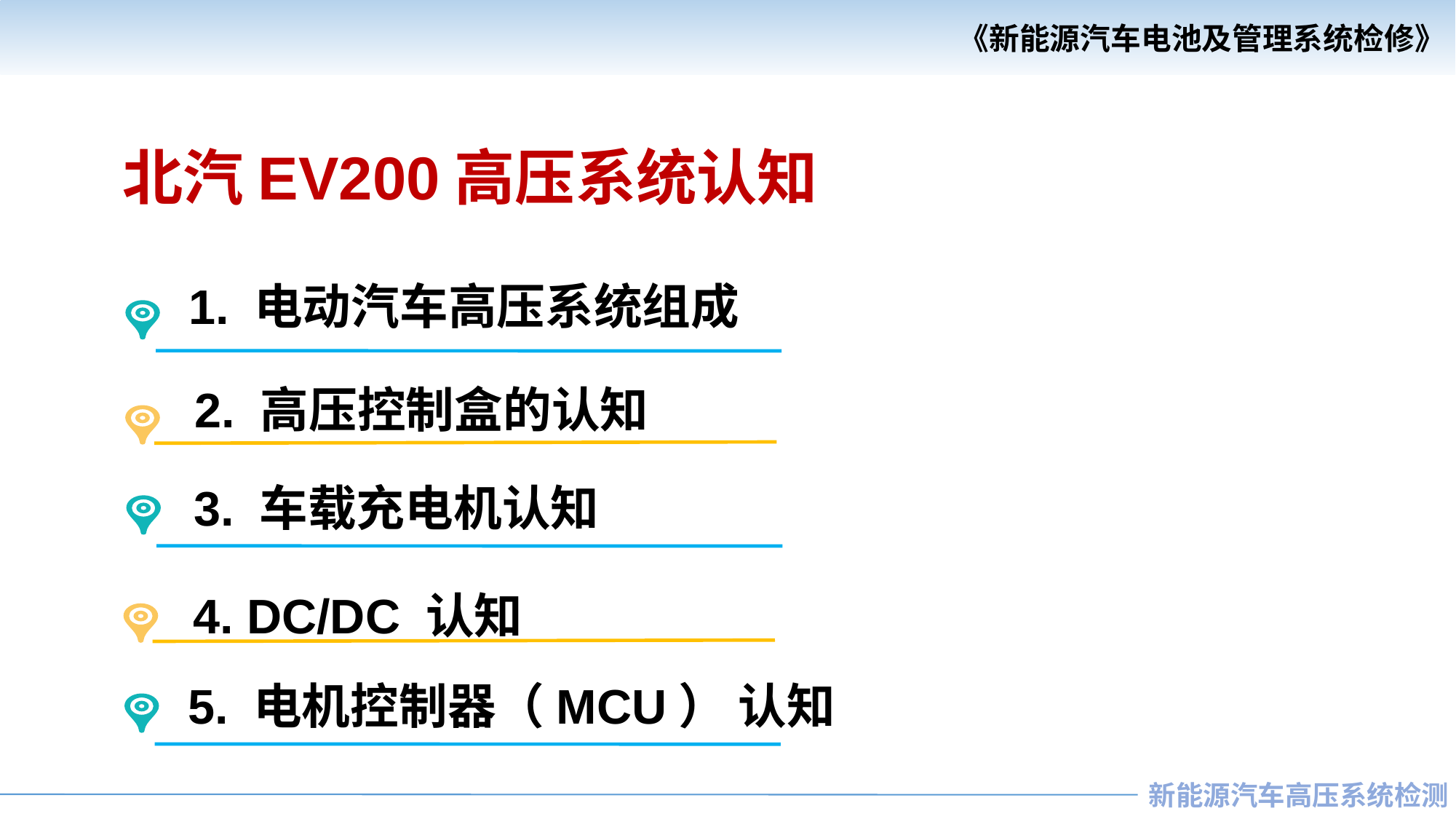

北汽EV200高压系统认知
1. 电动汽车高压系统组成

2. 高压控制盒的认知

3. 车载充电机认知

4. DC/DC 认知

5. 电机控制器（MCU） 认知